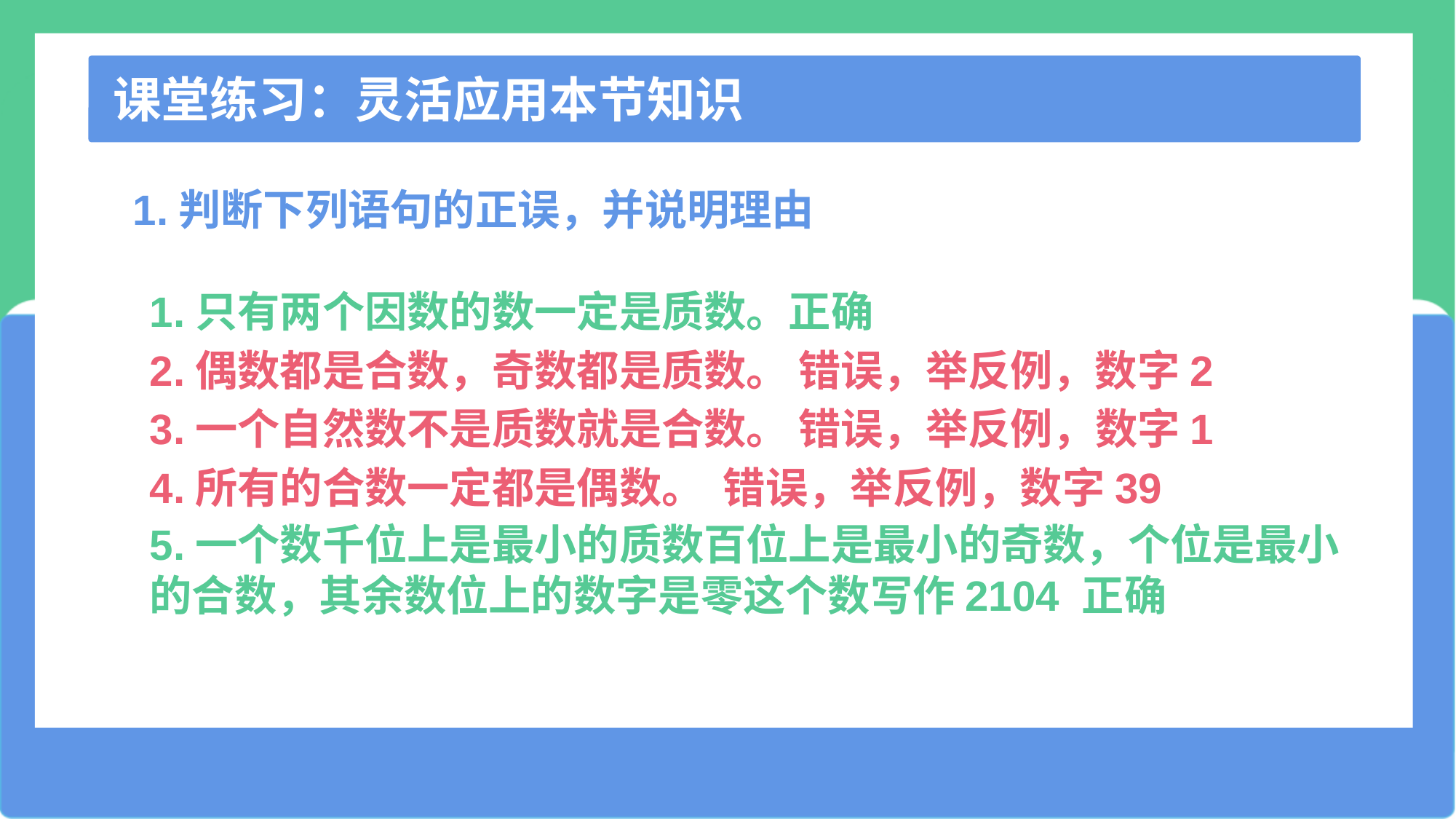

课堂练习：灵活应用本节知识
1.判断下列语句的正误，并说明理由

1.只有两个因数的数一定是质数。正确
2.偶数都是合数，奇数都是质数。 错误，举反例，数字2
3.一个自然数不是质数就是合数。 错误，举反例，数字1
4.所有的合数一定都是偶数。  错误，举反例，数字39
5.一个数千位上是最小的质数百位上是最小的奇数，个位是最小的合数，其余数位上的数字是零这个数写作2104 正确